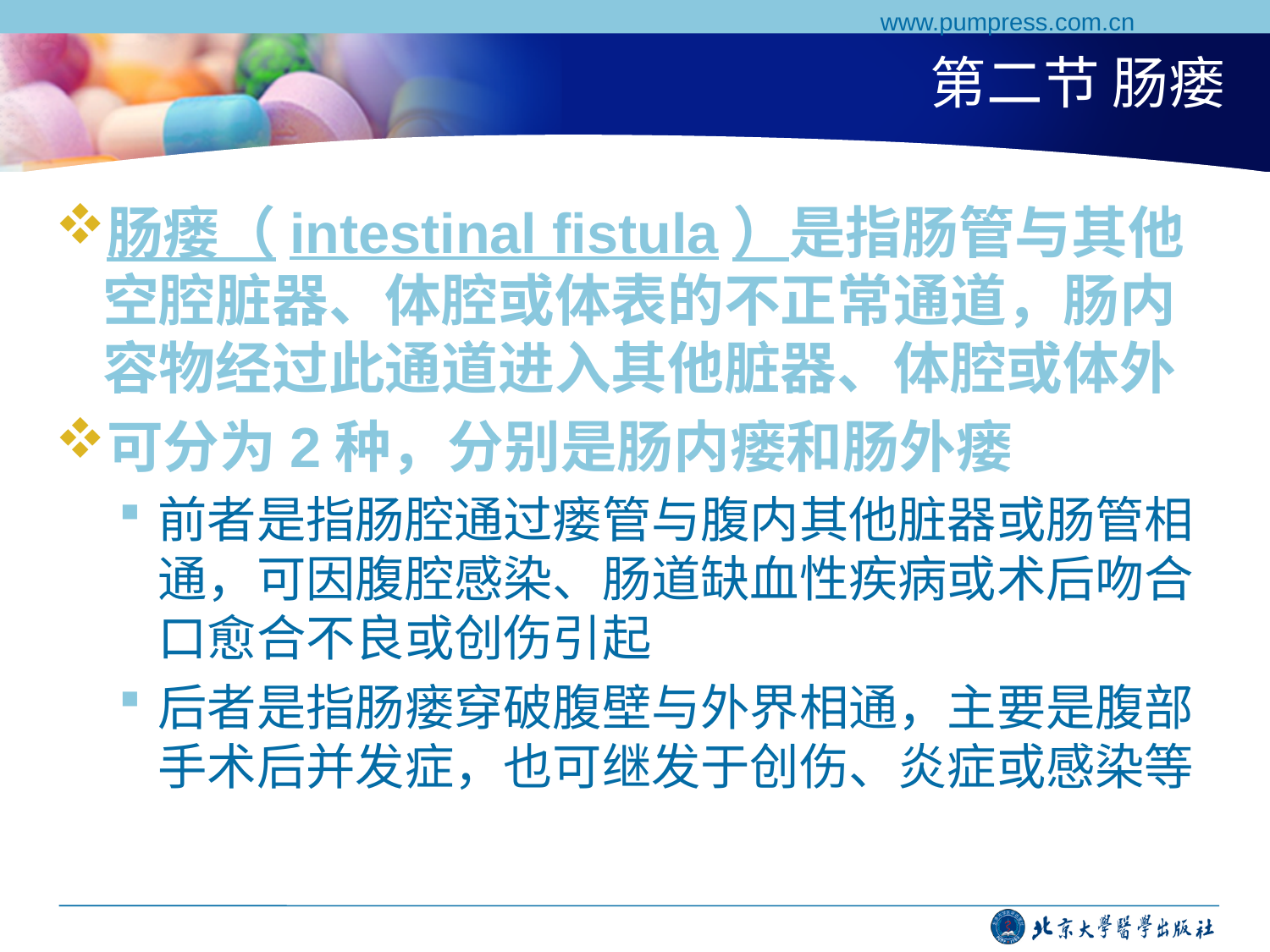

www.pumpress.com.cn
# 第二节 肠瘘
肠瘘（intestinal fistula）是指肠管与其他空腔脏器、体腔或体表的不正常通道，肠内容物经过此通道进入其他脏器、体腔或体外
可分为2种，分别是肠内瘘和肠外瘘
前者是指肠腔通过瘘管与腹内其他脏器或肠管相通，可因腹腔感染、肠道缺血性疾病或术后吻合口愈合不良或创伤引起
后者是指肠瘘穿破腹壁与外界相通，主要是腹部手术后并发症，也可继发于创伤、炎症或感染等